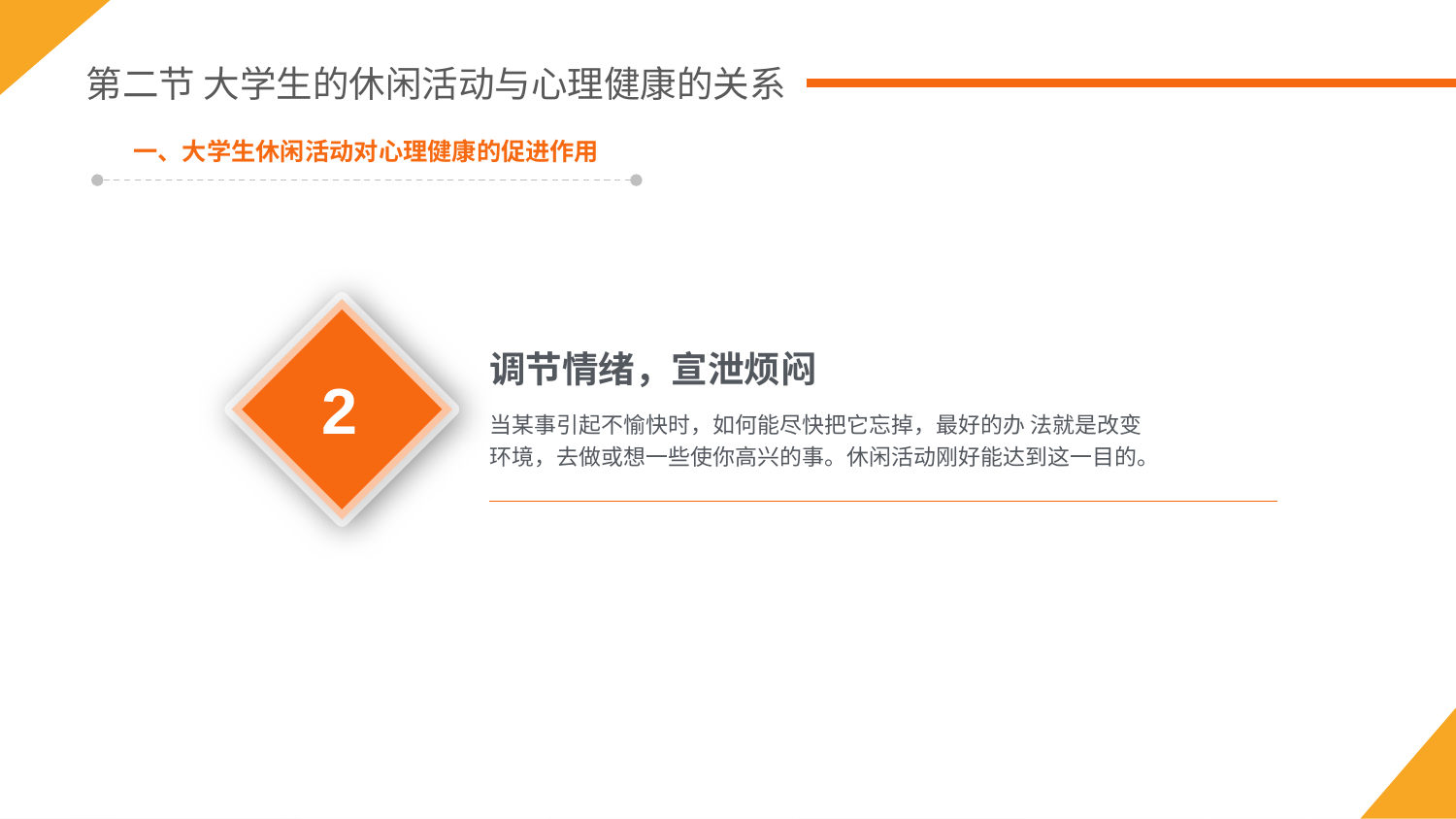

第二节 大学生的休闲活动与心理健康的关系
一、大学生休闲活动对心理健康的促进作用

2
调节情绪，宣泄烦闷
当某事引起不愉快时，如何能尽快把它忘掉，最好的办 法就是改变环境，去做或想一些使你高兴的事。休闲活动刚好能达到这一目的。